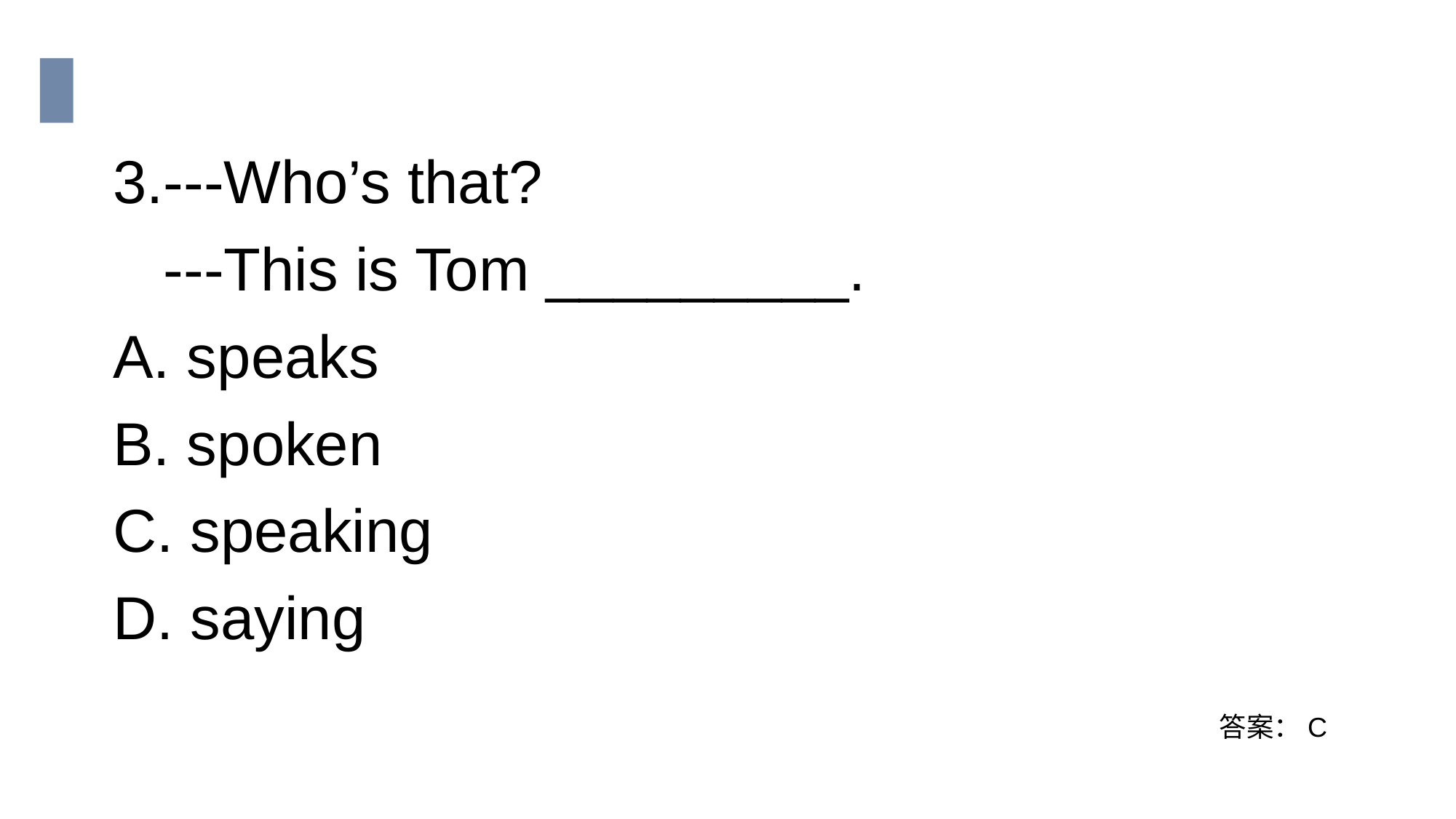

3.---Who’s that?
   ---This is Tom _________.
A. speaks
B. spoken
C. speaking
D. saying

答案：C